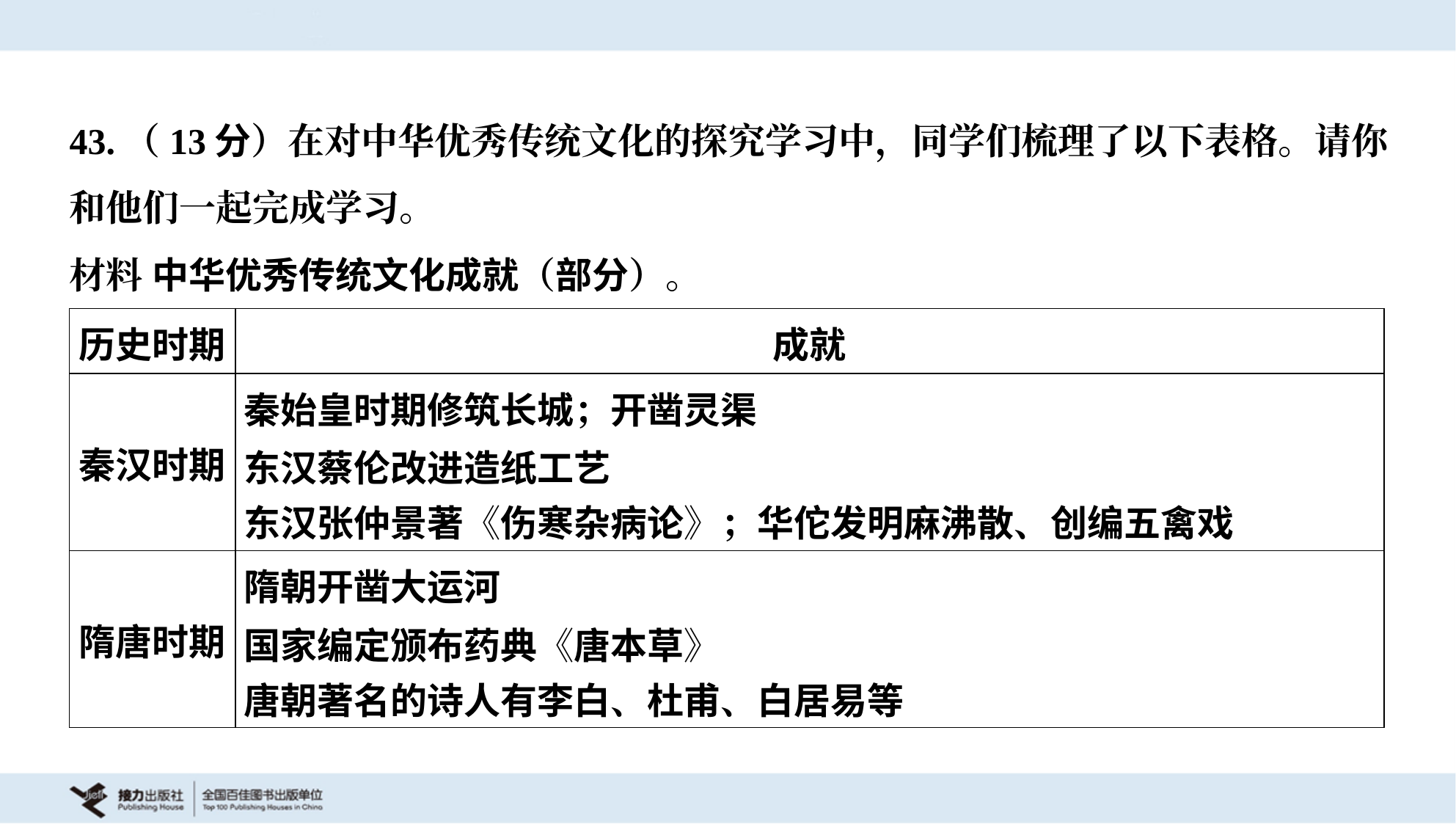

43.（13分）在对中华优秀传统文化的探究学习中，同学们梳理了以下表格。请你
和他们一起完成学习。
材料 中华优秀传统文化成就（部分）。
| 历史时期 | 成就 |
| --- | --- |
| 秦汉时期 | 秦始皇时期修筑长城；开凿灵渠 东汉蔡伦改进造纸工艺 东汉张仲景著《伤寒杂病论》；华佗发明麻沸散、创编五禽戏 |
| 隋唐时期 | 隋朝开凿大运河 国家编定颁布药典《唐本草》 唐朝著名的诗人有李白、杜甫、白居易等 |